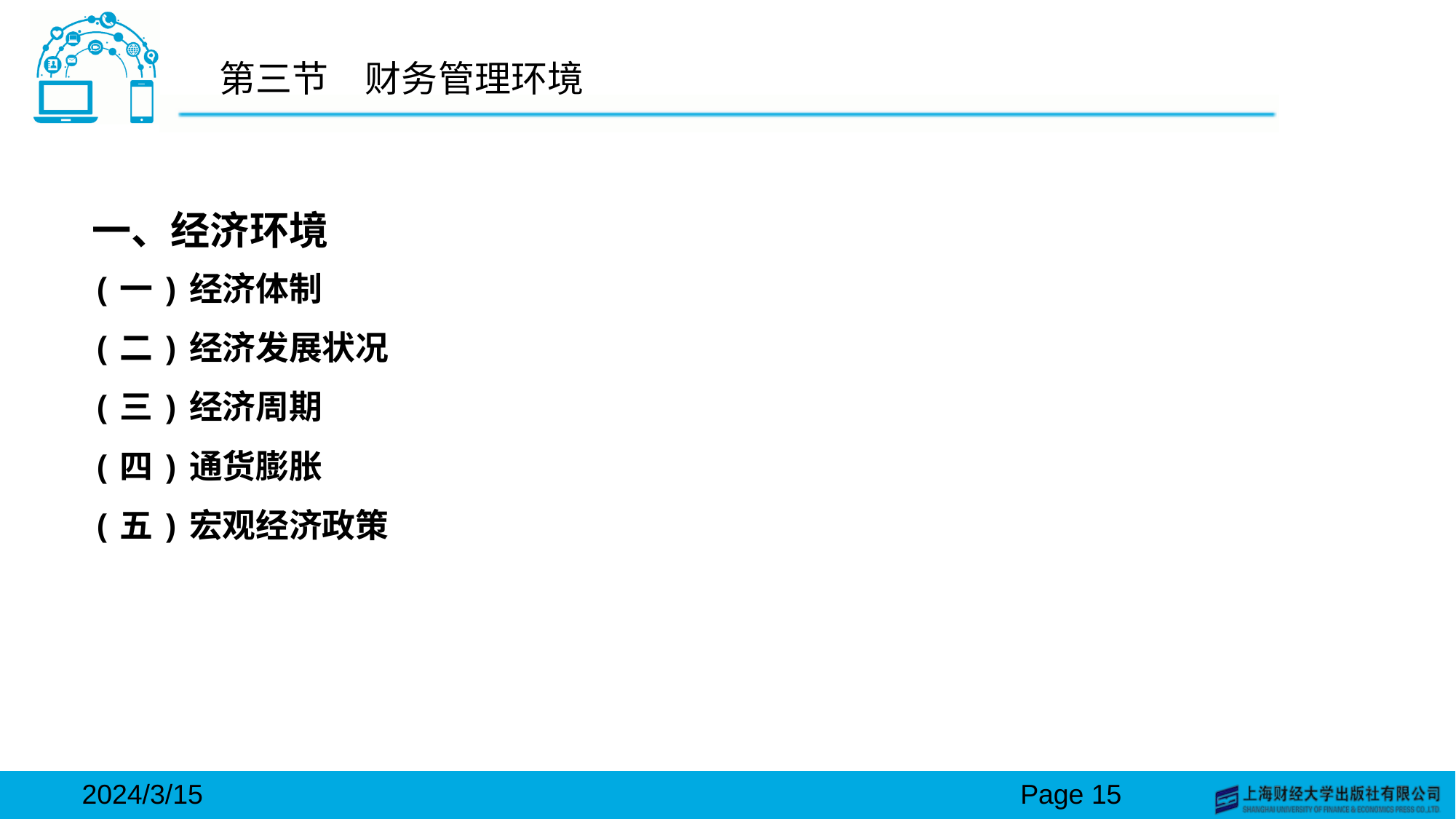

# 第三节　财务管理环境
一、经济环境
(一)经济体制
(二)经济发展状况
(三)经济周期
(四)通货膨胀
(五)宏观经济政策

2024/3/15
Page 15